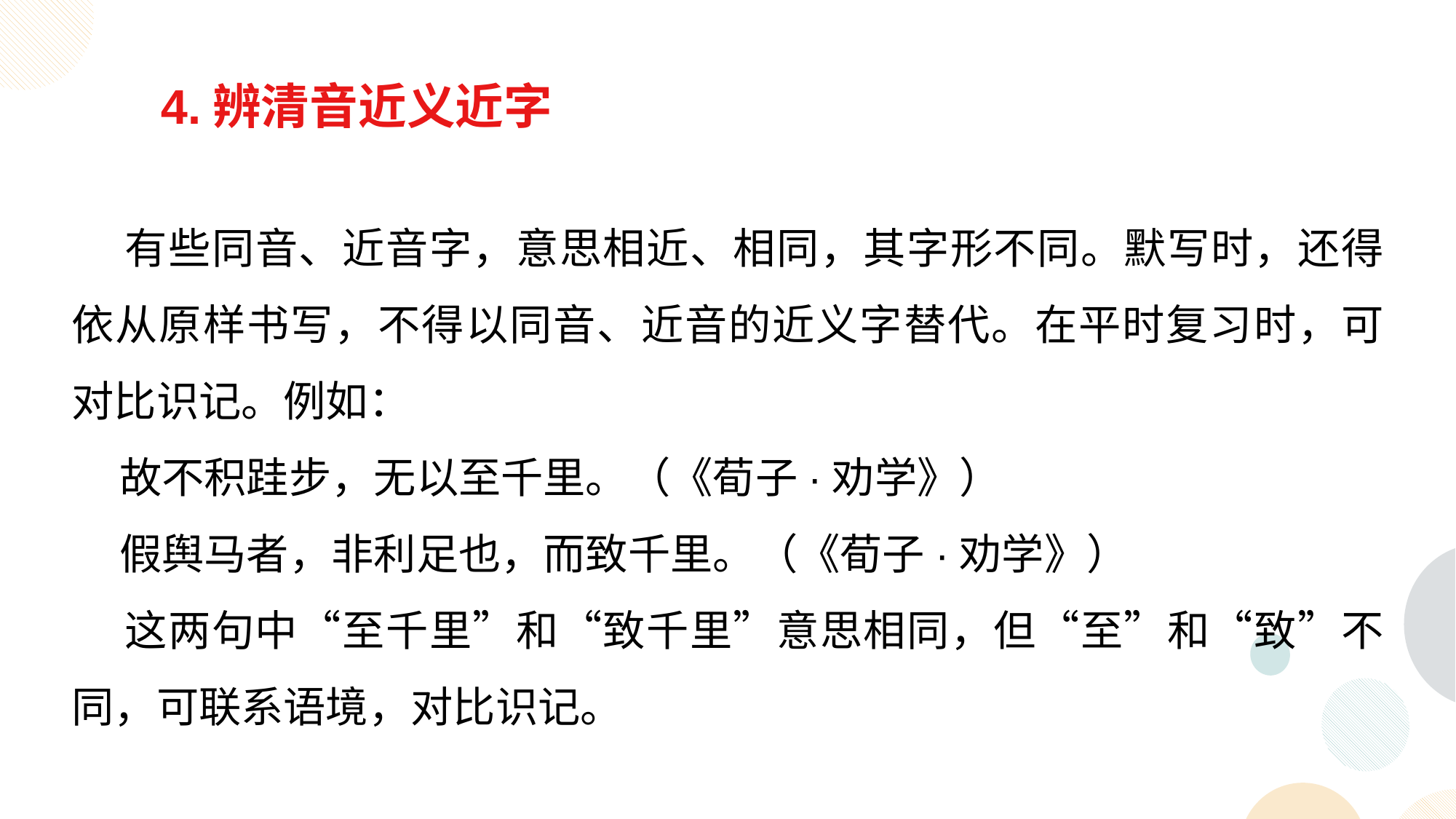

4.辨清音近义近字
    有些同音、近音字，意思相近、相同，其字形不同。默写时，还得依从原样书写，不得以同音、近音的近义字替代。在平时复习时，可对比识记。例如：
    故不积跬步，无以至千里。（《荀子·劝学》）
    假舆马者，非利足也，而致千里。（《荀子·劝学》）
    这两句中“至千里”和“致千里”意思相同，但“至”和“致”不同，可联系语境，对比识记。